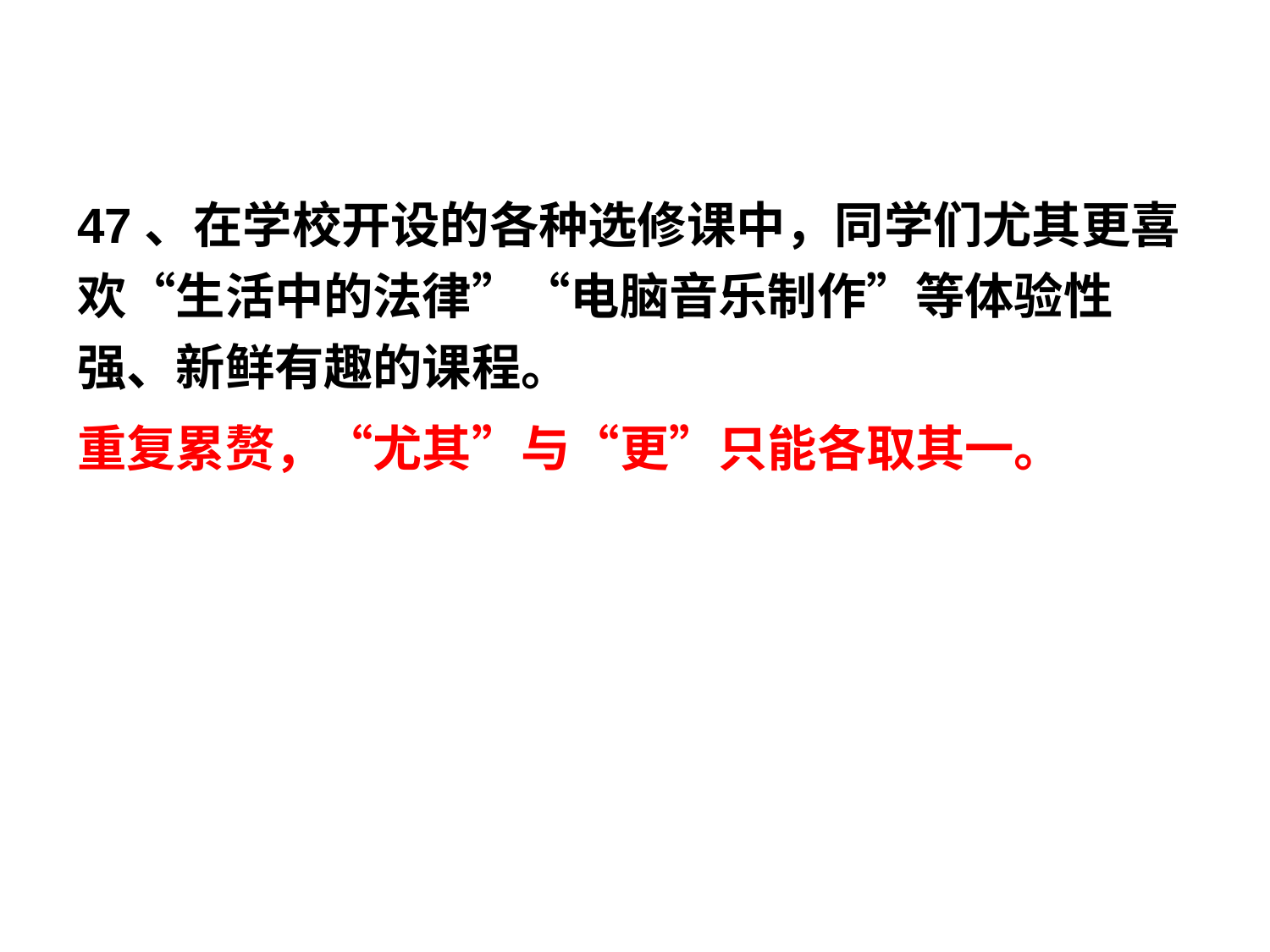

47、在学校开设的各种选修课中，同学们尤其更喜欢“生活中的法律”“电脑音乐制作”等体验性强、新鲜有趣的课程。
重复累赘，“尤其”与“更”只能各取其一。